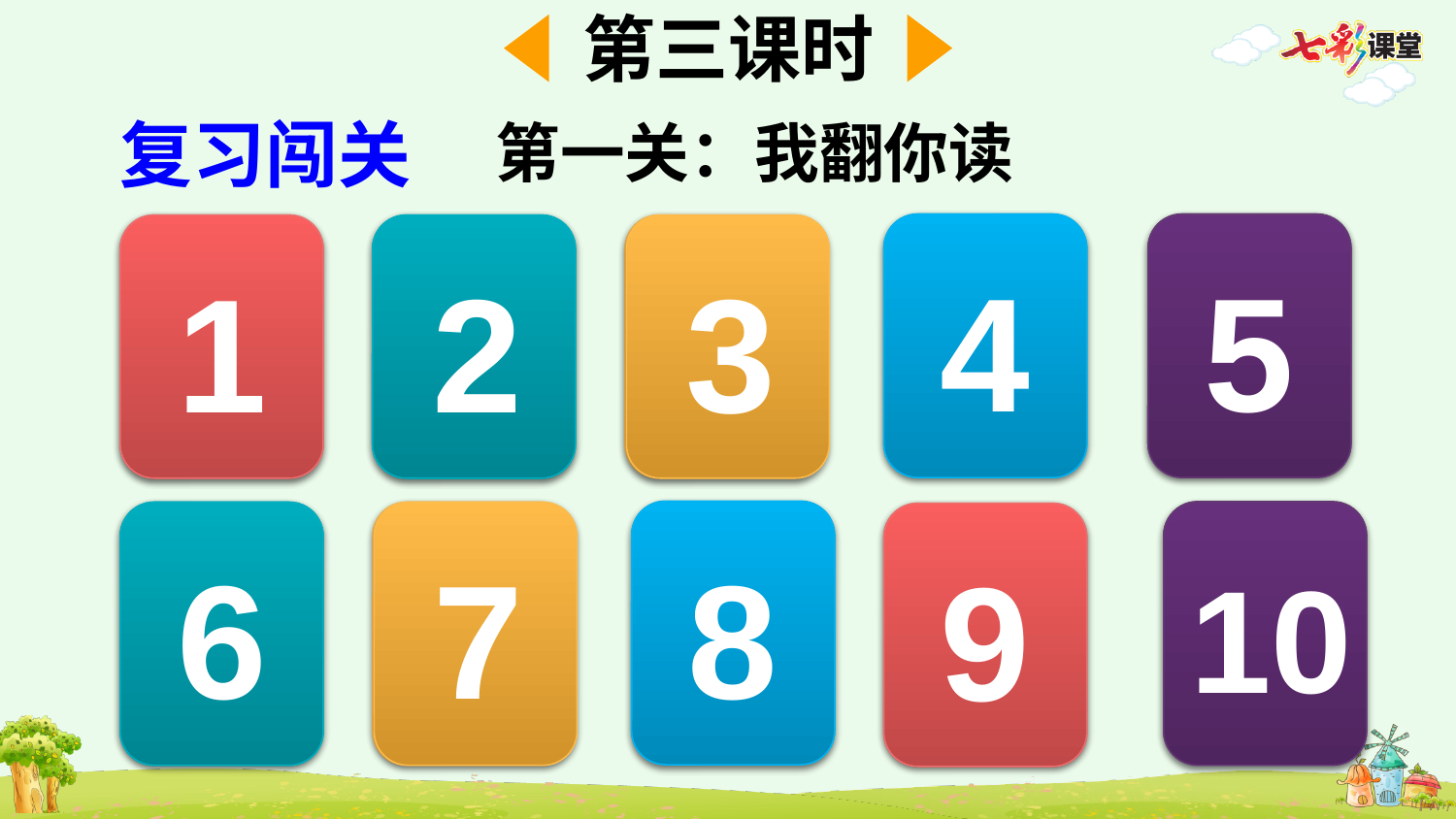

第三课时

复习闯关
第一关：我翻你读

quán

xuān

4

5

guān

1

2

3

kuān

juān

zhàn

8

qún

yuān

6

7

10

zhèn

chūn

9